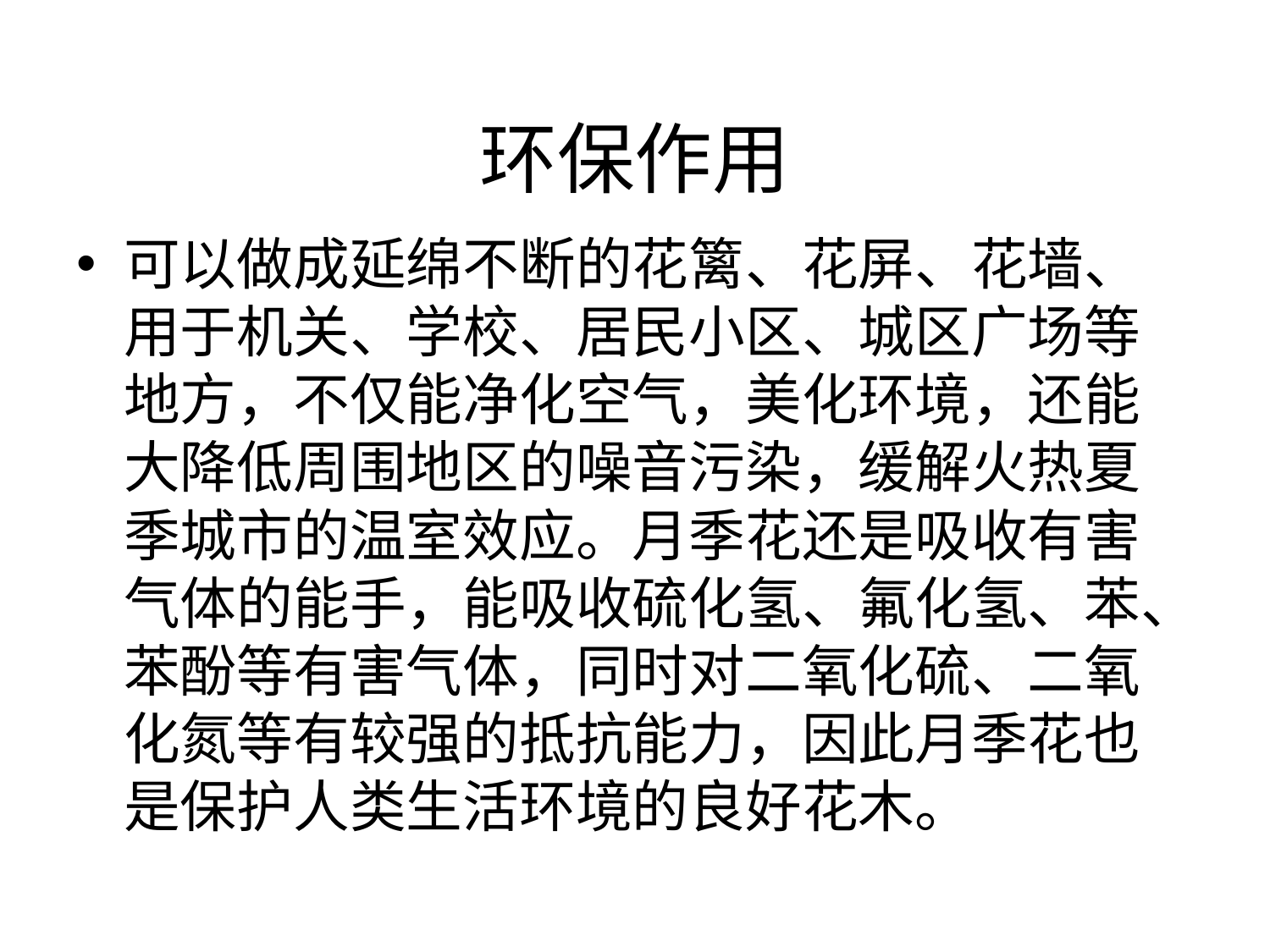

# 环保作用
可以做成延绵不断的花篱、花屏、花墙、用于机关、学校、居民小区、城区广场等地方，不仅能净化空气，美化环境，还能大降低周围地区的噪音污染，缓解火热夏季城市的温室效应。月季花还是吸收有害气体的能手，能吸收硫化氢、氟化氢、苯、苯酚等有害气体，同时对二氧化硫、二氧化氮等有较强的抵抗能力，因此月季花也是保护人类生活环境的良好花木。